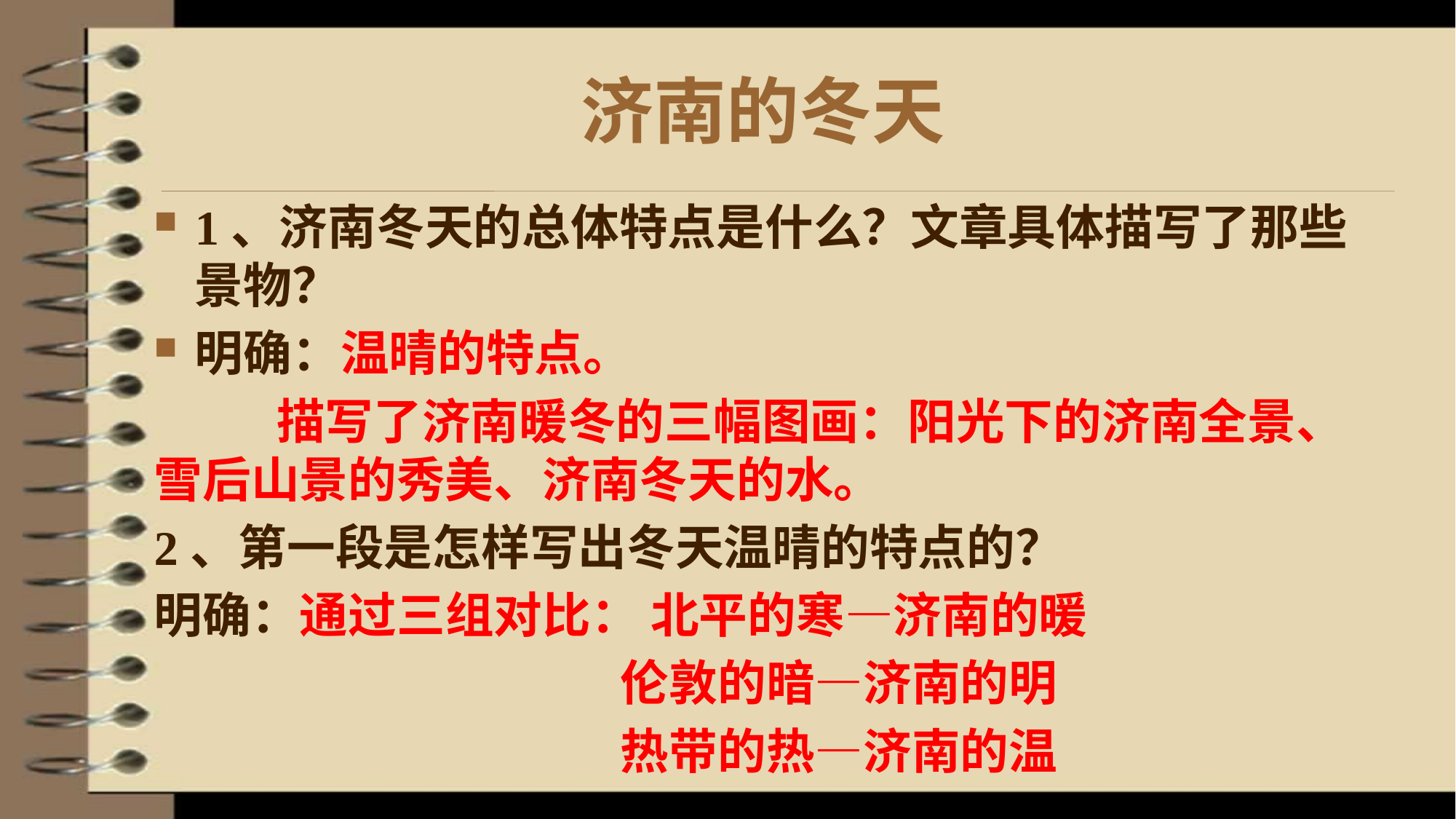

# 济南的冬天
1、济南冬天的总体特点是什么？文章具体描写了那些景物？
明确：温晴的特点。
          描写了济南暖冬的三幅图画：阳光下的济南全景、雪后山景的秀美、济南冬天的水。
2、第一段是怎样写出冬天温晴的特点的？
明确：通过三组对比： 北平的寒—济南的暖
                                         伦敦的暗—济南的明
                                         热带的热—济南的温